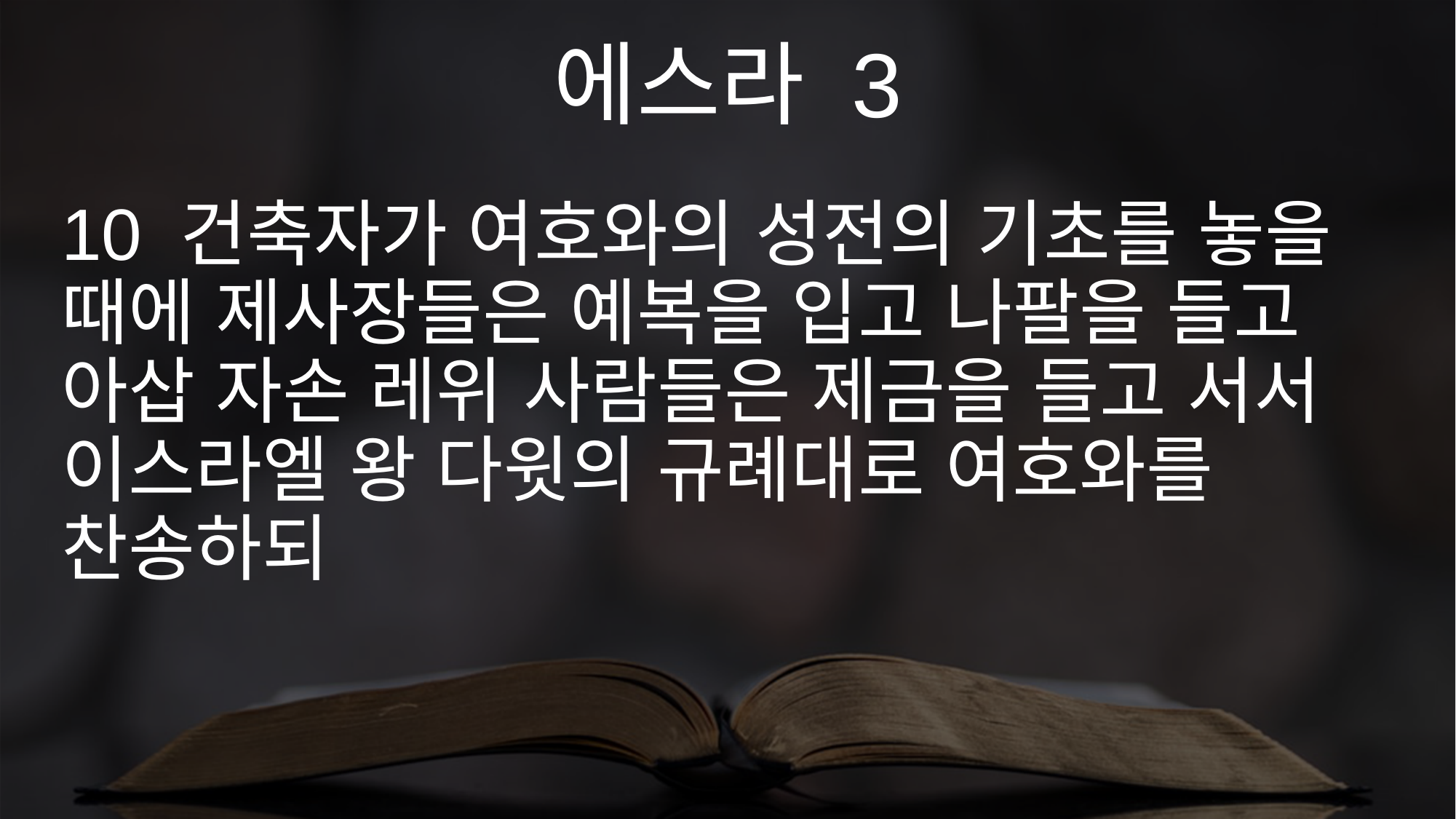

에스라 3
10 건축자가 여호와의 성전의 기초를 놓을 때에 제사장들은 예복을 입고 나팔을 들고 아삽 자손 레위 사람들은 제금을 들고 서서 이스라엘 왕 다윗의 규례대로 여호와를 찬송하되